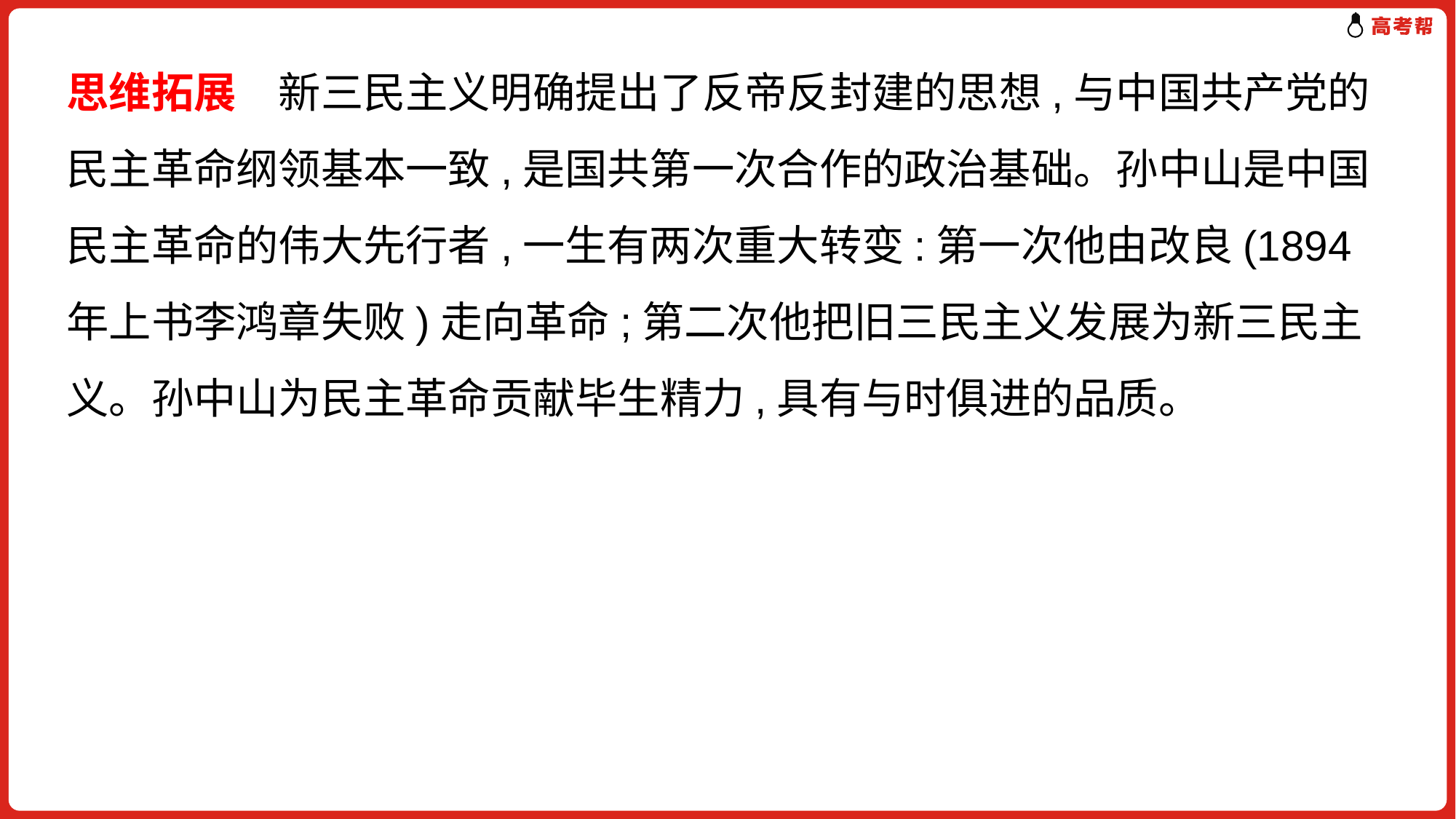

思维拓展　新三民主义明确提出了反帝反封建的思想,与中国共产党的民主革命纲领基本一致,是国共第一次合作的政治基础。孙中山是中国民主革命的伟大先行者,一生有两次重大转变:第一次他由改良(1894年上书李鸿章失败)走向革命;第二次他把旧三民主义发展为新三民主义。孙中山为民主革命贡献毕生精力,具有与时俱进的品质。